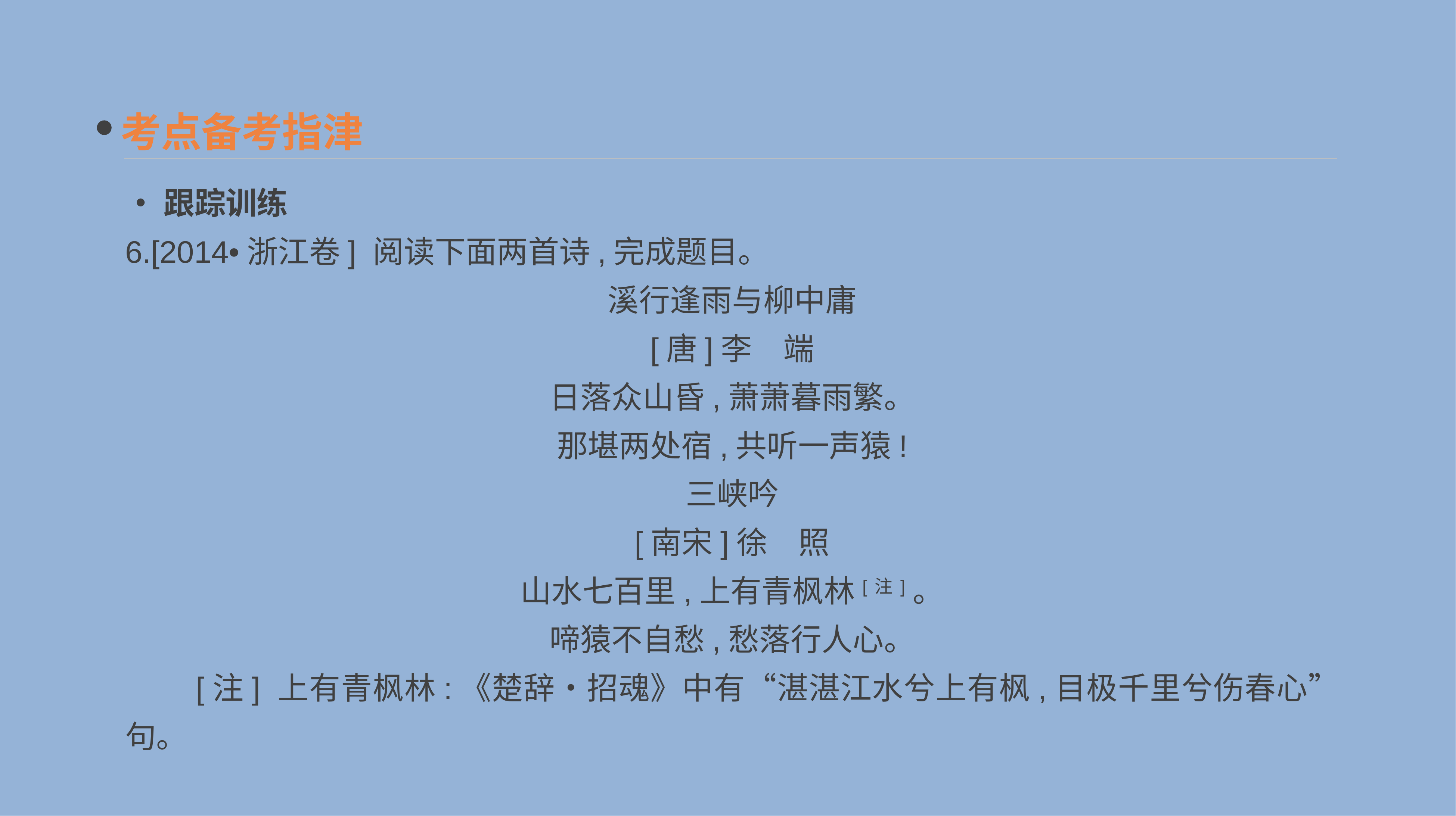

考点备考指津

•跟踪训练
6.[2014•浙江卷] 阅读下面两首诗,完成题目。
溪行逢雨与柳中庸
[唐]李　端
日落众山昏,萧萧暮雨繁。
那堪两处宿,共听一声猿!
三峡吟
[南宋]徐　照
山水七百里,上有青枫林[注]。
啼猿不自愁,愁落行人心。
　　[注] 上有青枫林:《楚辞•招魂》中有“湛湛江水兮上有枫,目极千里兮伤春心”句。